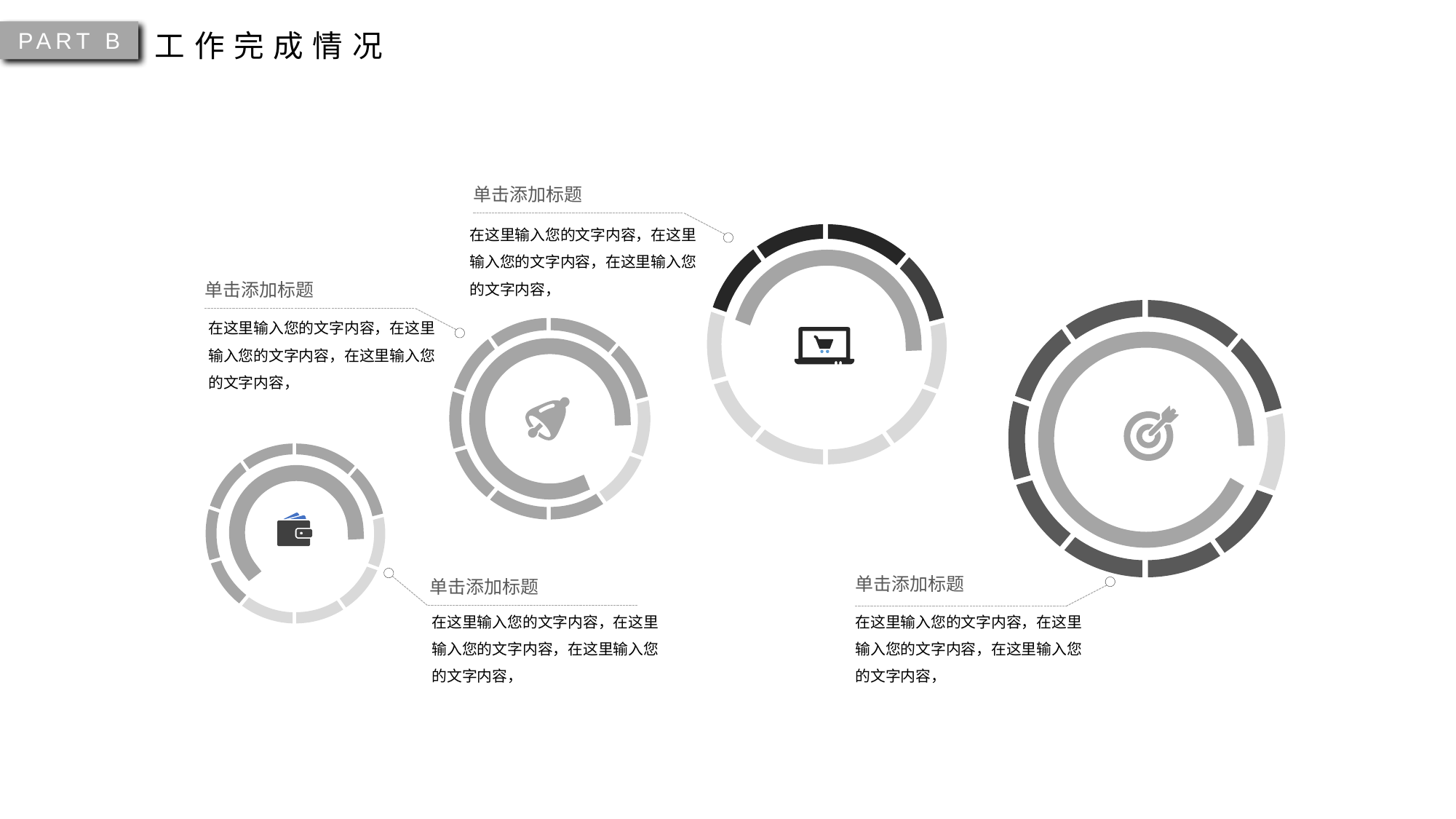

PART B
工作完成情况
单击添加标题
在这里输入您的文字内容，在这里输入您的文字内容，在这里输入您的文字内容，

单击添加标题

在这里输入您的文字内容，在这里输入您的文字内容，在这里输入您的文字内容，

单击添加标题
单击添加标题
在这里输入您的文字内容，在这里输入您的文字内容，在这里输入您的文字内容，
在这里输入您的文字内容，在这里输入您的文字内容，在这里输入您的文字内容，